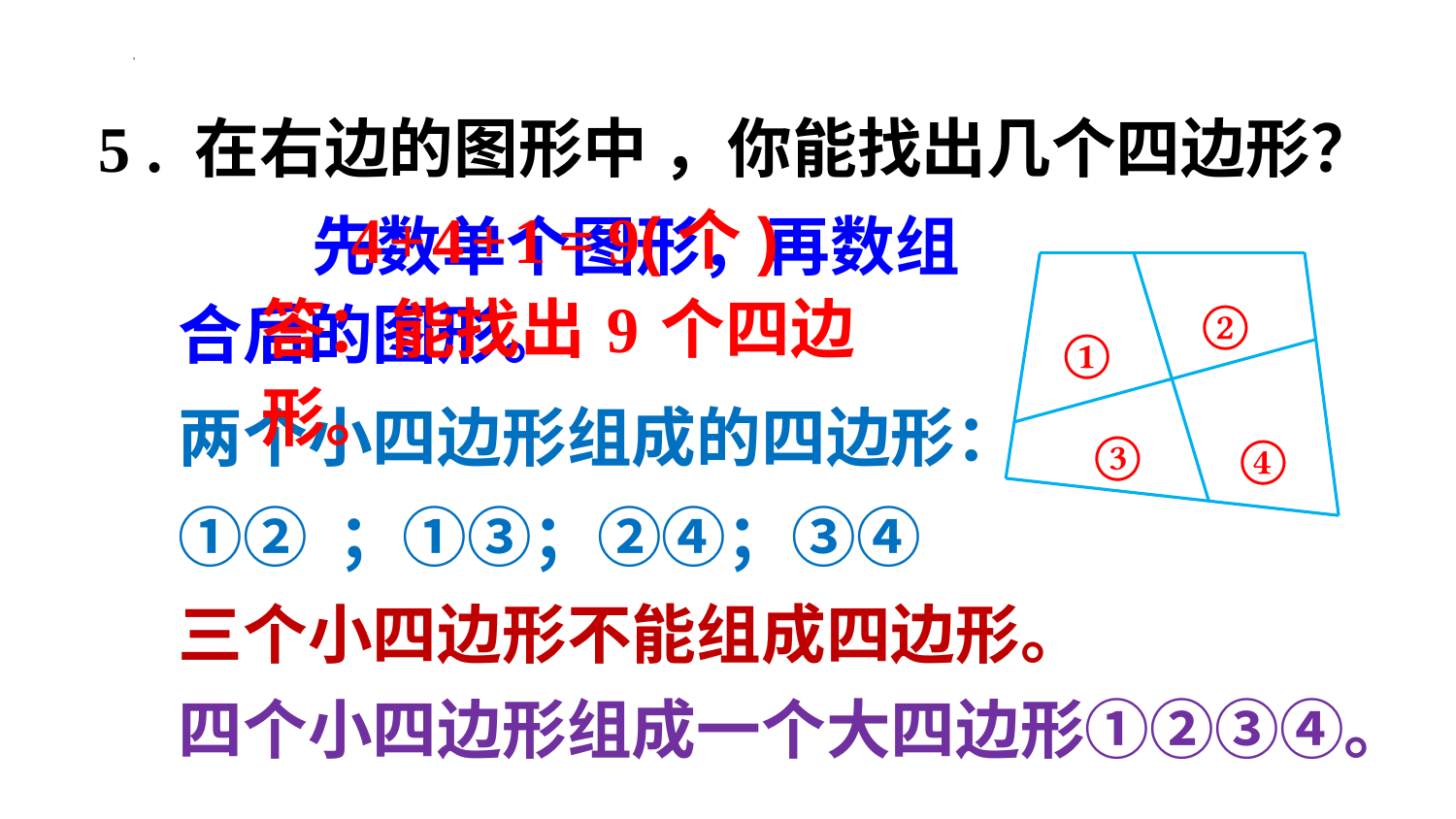

5 . 在右边的图形中 ，你能找出几个四边形？
    4+4+1=9(个)
答：能找出9个四边形。
        先数单个图形，再数组合后的图形。
②
①
两个小四边形组成的四边形：
③
④
①② ；①③；②④；③④
三个小四边形不能组成四边形。
四个小四边形组成一个大四边形①②③④。